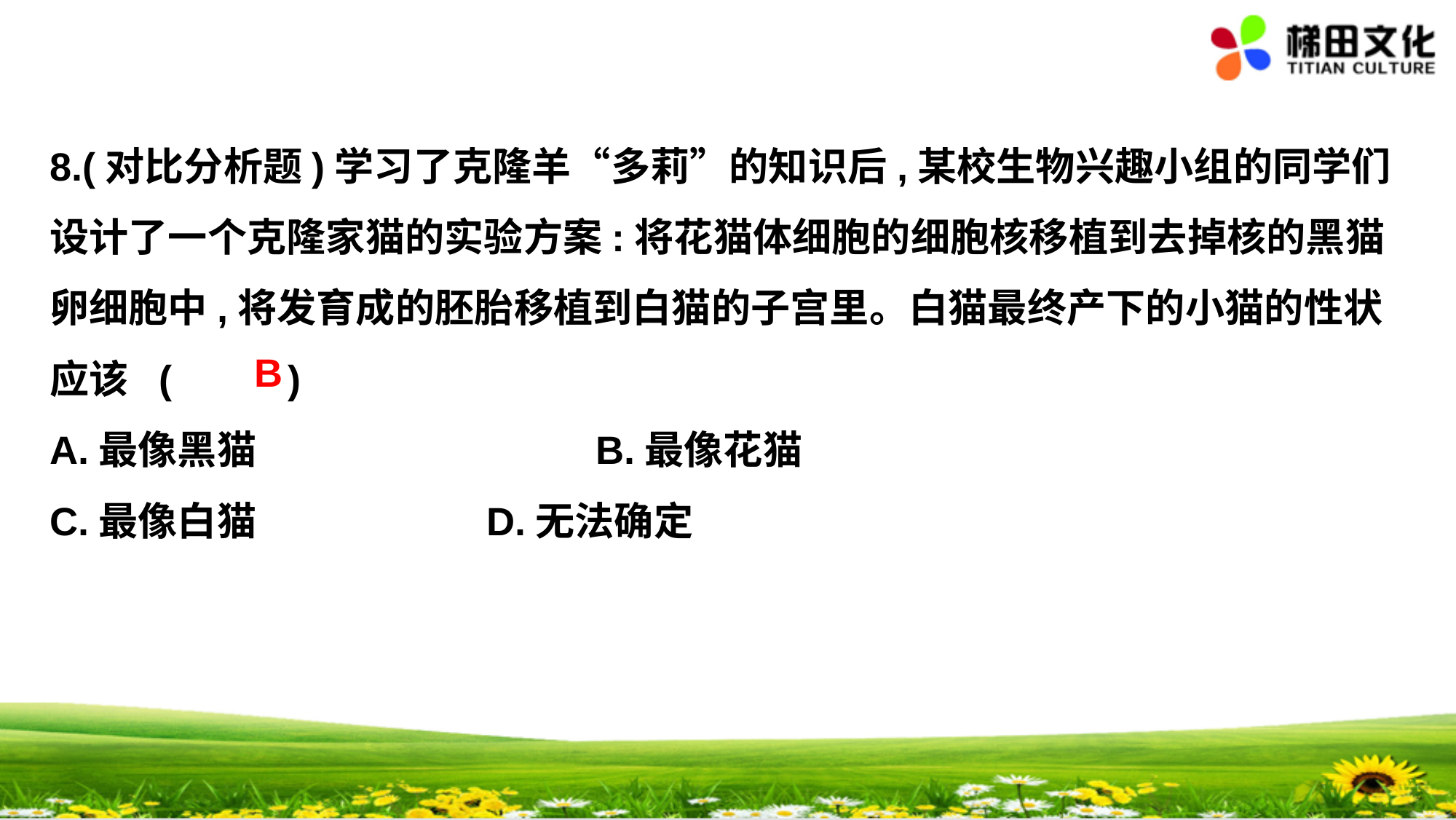

8.(对比分析题)学习了克隆羊“多莉”的知识后,某校生物兴趣小组的同学们
设计了一个克隆家猫的实验方案:将花猫体细胞的细胞核移植到去掉核的黑猫
卵细胞中,将发育成的胚胎移植到白猫的子宫里。白猫最终产下的小猫的性状
应该	(　  　)
A.最像黑猫　　　　　　	B.最像花猫
C.最像白猫			D.无法确定
B